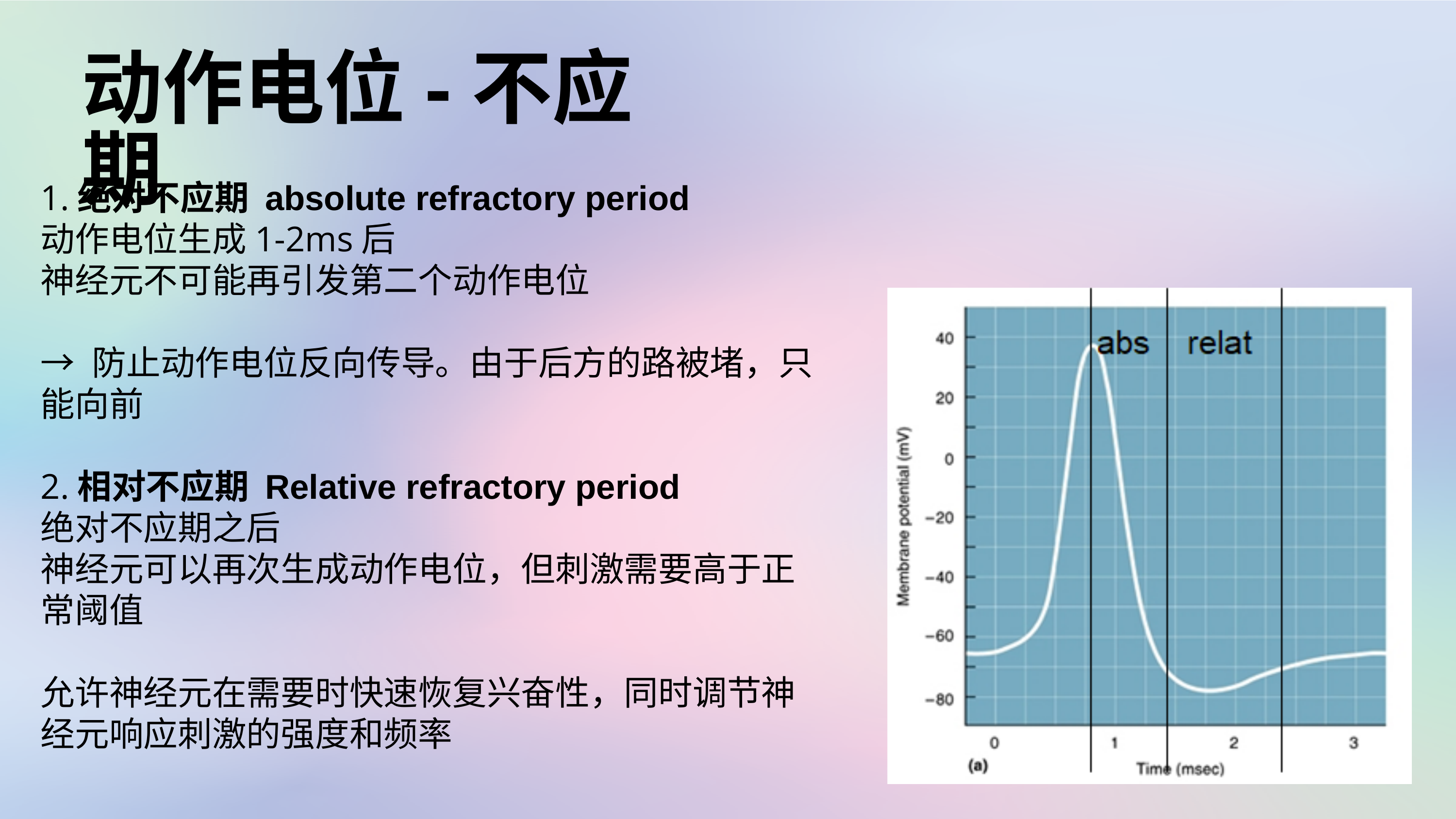

动作电位-不应期

1.绝对不应期 absolute refractory period
动作电位生成1-2ms后
神经元不可能再引发第二个动作电位

→ 防止动作电位反向传导。由于后方的路被堵，只能向前

2.相对不应期 Relative refractory period
绝对不应期之后
神经元可以再次生成动作电位，但刺激需要高于正常阈值

允许神经元在需要时快速恢复兴奋性，同时调节神经元响应刺激的强度和频率